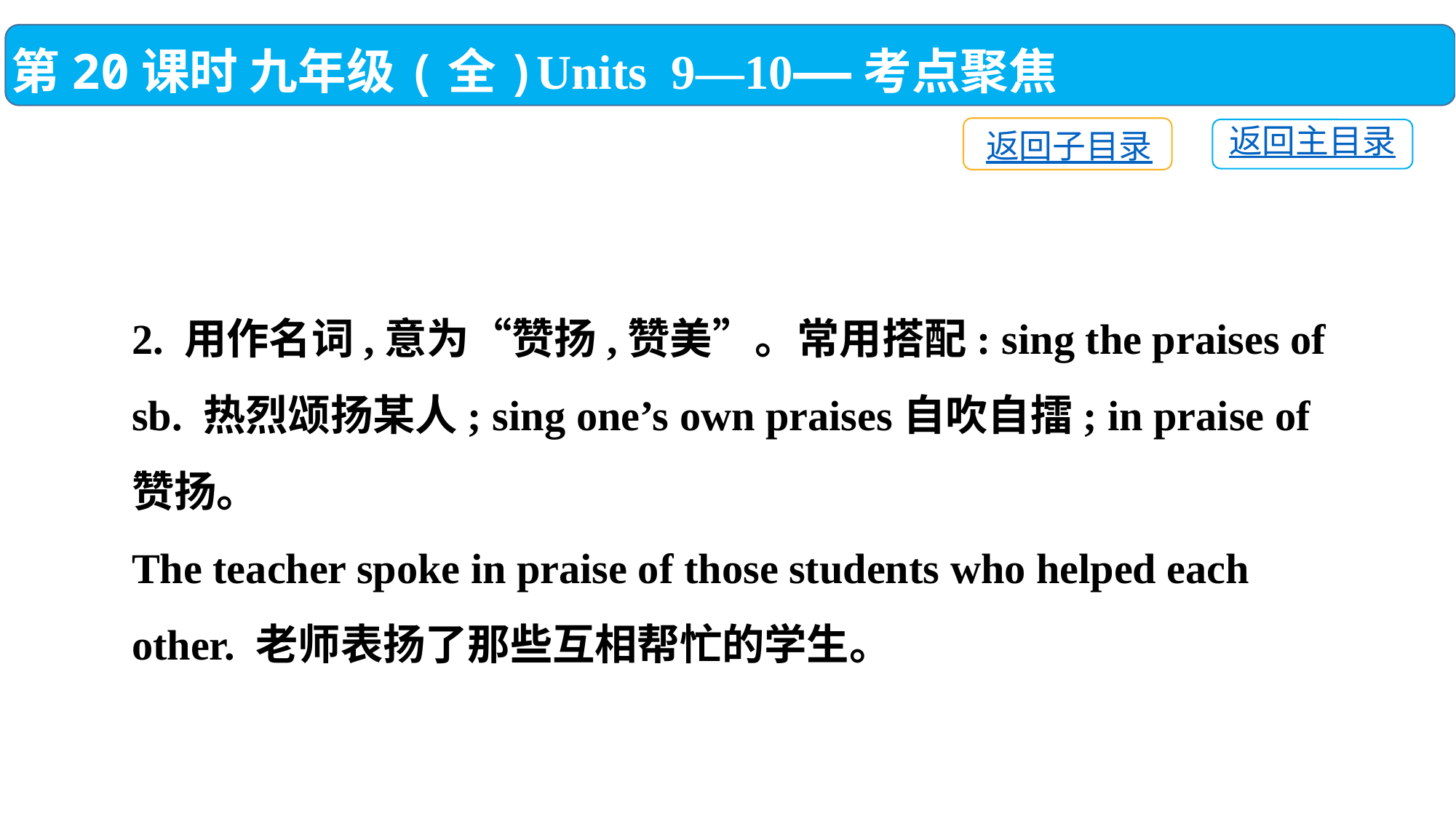

第20课时 九年级(全)Units  9—10——考点聚焦

返回子目录
返回主目录

2. 用作名词,意为“赞扬,赞美”。常用搭配: sing the praises of sb. 热烈颂扬某人; sing one’s own praises自吹自擂; in praise of赞扬。
The teacher spoke in praise of those students who helped each other. 老师表扬了那些互相帮忙的学生。